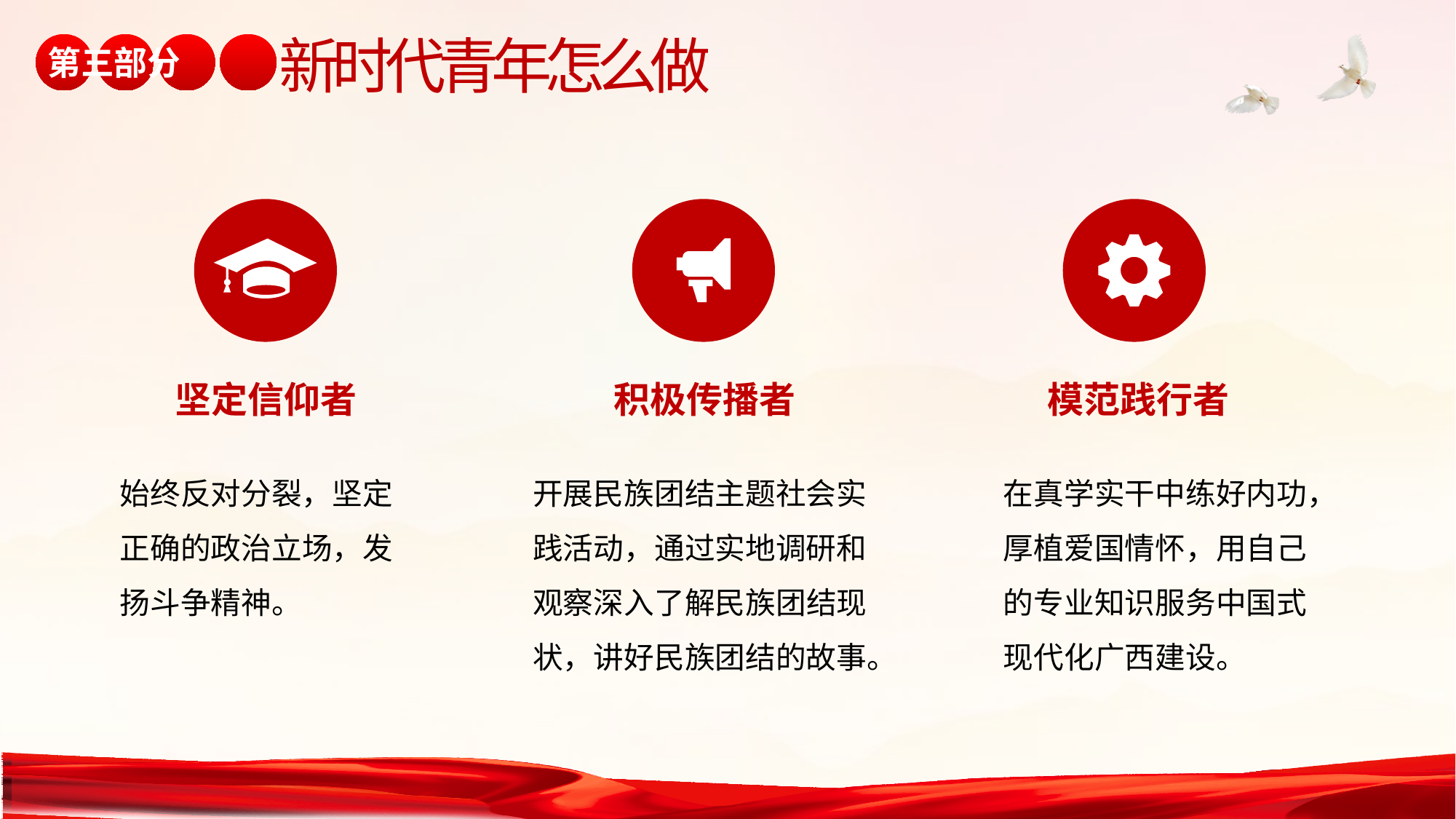

坚定信仰者
始终反对分裂，坚定正确的政治立场，发扬斗争精神。

积极传播者
开展民族团结主题社会实践活动，通过实地调研和观察深入了解民族团结现状，讲好民族团结的故事。

模范践行者
在真学实干中练好内功，厚植爱国情怀，用自己的专业知识服务中国式现代化广西建设。